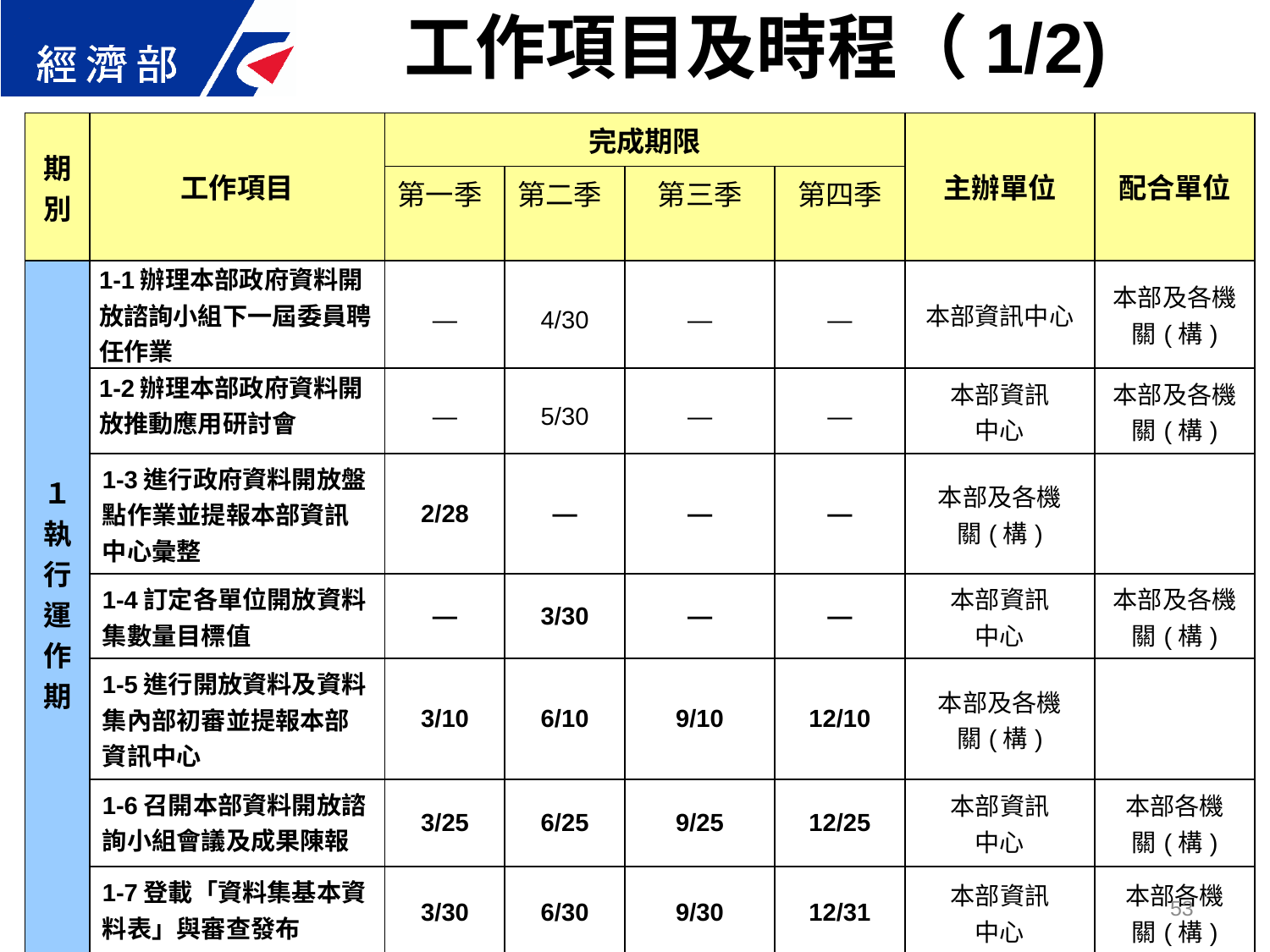

工作項目及時程（1/2)

| 期 別 | 工作項目 | 完成期限 |  |  |  | 主辦單位 | 配合單位 |
| --- | --- | --- | --- | --- | --- | --- | --- |
|  |  | 第一季 | 第二季 | 第三季 | 第四季 |  |  |
| １ 執行 運作 期 | 1-1辦理本部政府資料開放諮詢小組下一屆委員聘任作業 | — | 4/30 | — | — | 本部資訊中心 | 本部及各機關(構) |
|  | 1-2辦理本部政府資料開放推動應用研討會 | — | 5/30 | — | — | 本部資訊 中心 | 本部及各機關(構) |
|  | 1-3進行政府資料開放盤點作業並提報本部資訊中心彙整 | 2/28 | — | — | — | 本部及各機 關(構) |  |
|  | 1-4訂定各單位開放資料集數量目標值 | — | 3/30 | — | — | 本部資訊 中心 | 本部及各機 關(構) |
|  | 1-5進行開放資料及資料集內部初審並提報本部資訊中心 | 3/10 | 6/10 | 9/10 | 12/10 | 本部及各機 關(構) |  |
|  | 1-6召開本部資料開放諮詢小組會議及成果陳報 | 3/25 | 6/25 | 9/25 | 12/25 | 本部資訊 中心 | 本部各機 關(構) |
|  | 1-7登載「資料集基本資料表」與審查發布 | 3/30 | 6/30 | 9/30 | 12/31 | 本部資訊 中心 | 本部各機 關(構) |
53